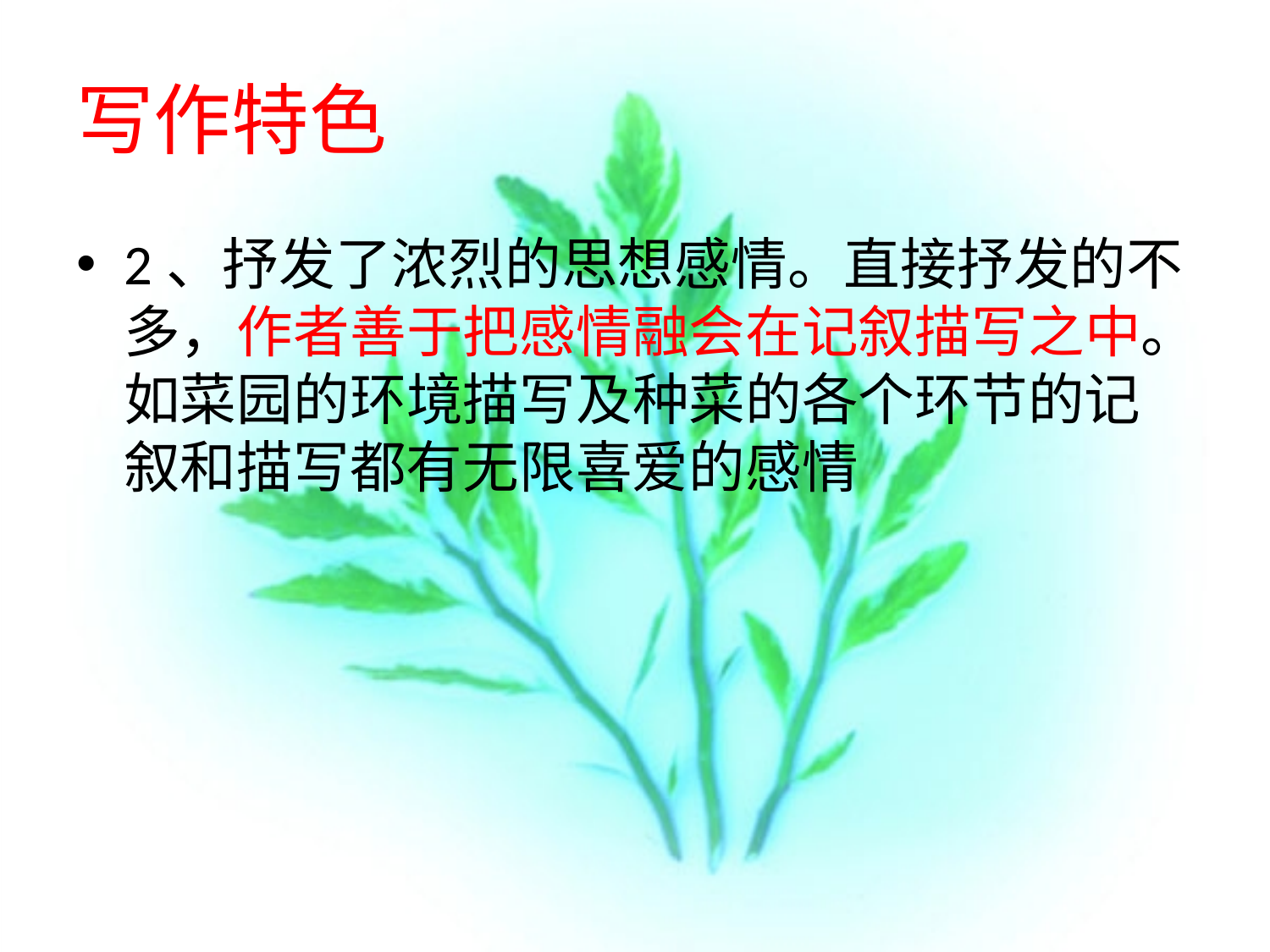

# 写作特色
2、抒发了浓烈的思想感情。直接抒发的不多，作者善于把感情融会在记叙描写之中。如菜园的环境描写及种菜的各个环节的记叙和描写都有无限喜爱的感情